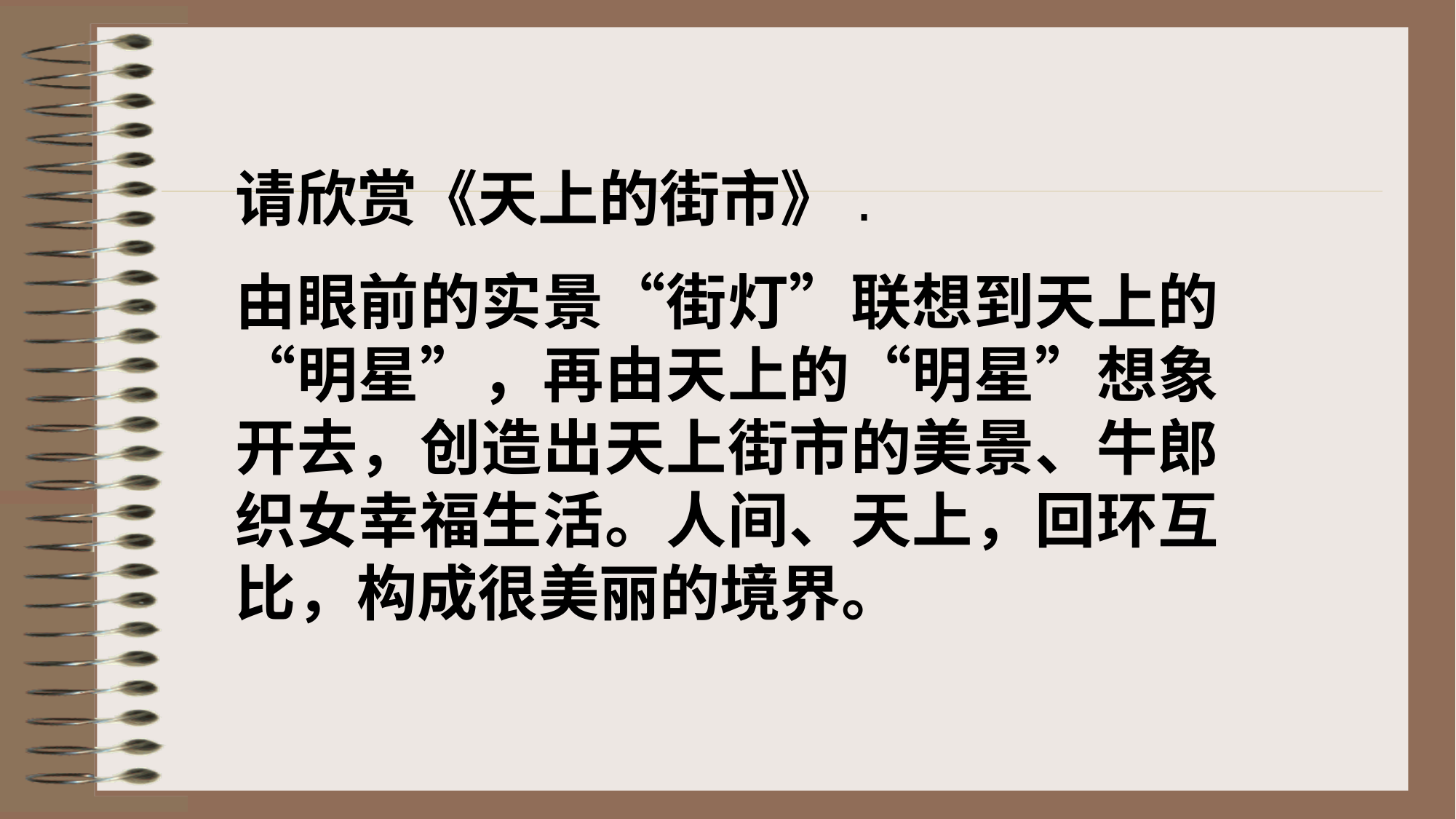

请欣赏《天上的街市》.
由眼前的实景“街灯”联想到天上的“明星”，再由天上的“明星”想象开去，创造出天上街市的美景、牛郎织女幸福生活。人间、天上，回环互比，构成很美丽的境界。